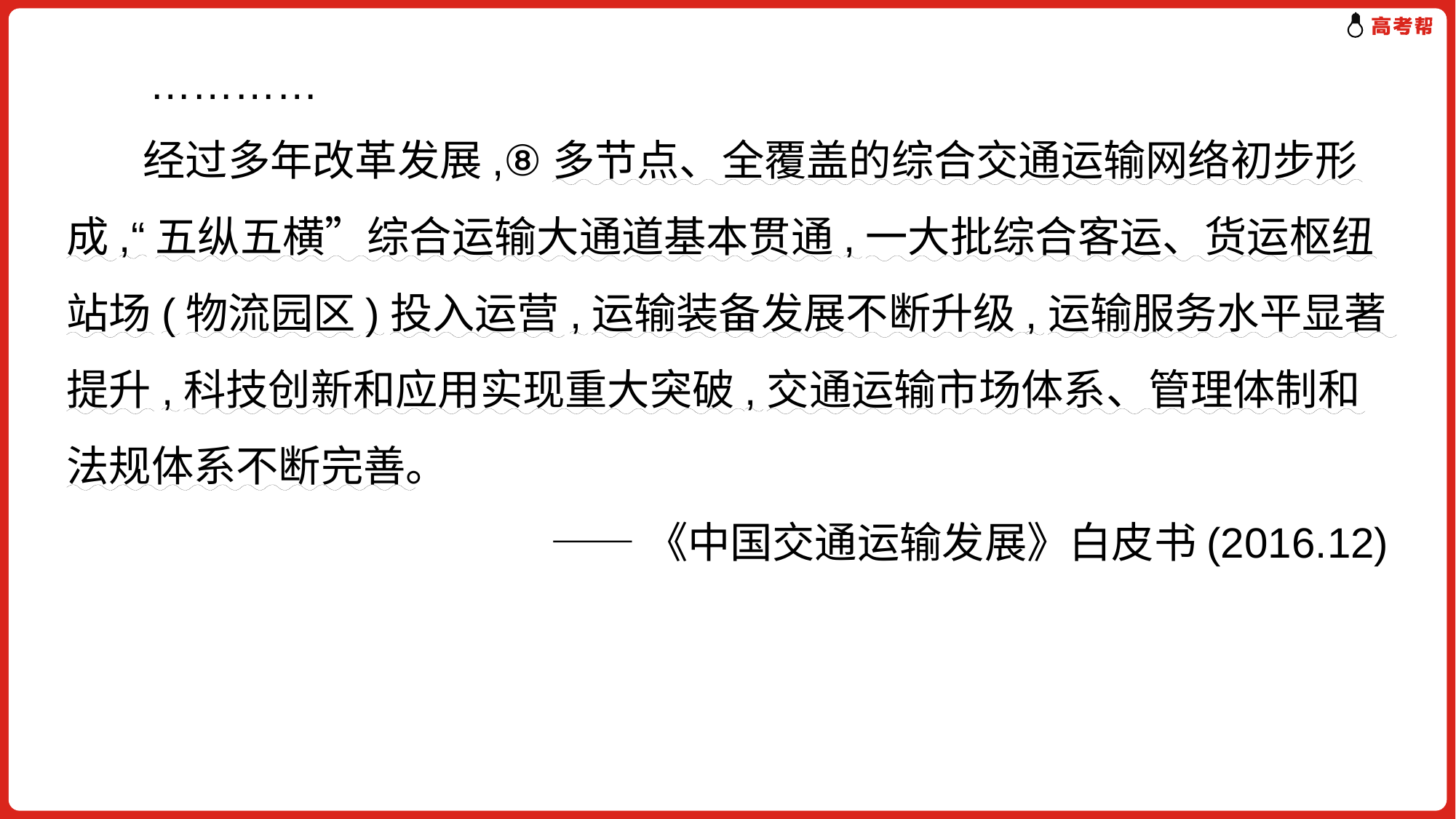

…………
       经过多年改革发展,⑧多节点、全覆盖的综合交通运输网络初步形成,“五纵五横”综合运输大通道基本贯通,一大批综合客运、货运枢纽站场(物流园区)投入运营,运输装备发展不断升级,运输服务水平显著提升,科技创新和应用实现重大突破,交通运输市场体系、管理体制和法规体系不断完善。
——《中国交通运输发展》白皮书(2016.12)